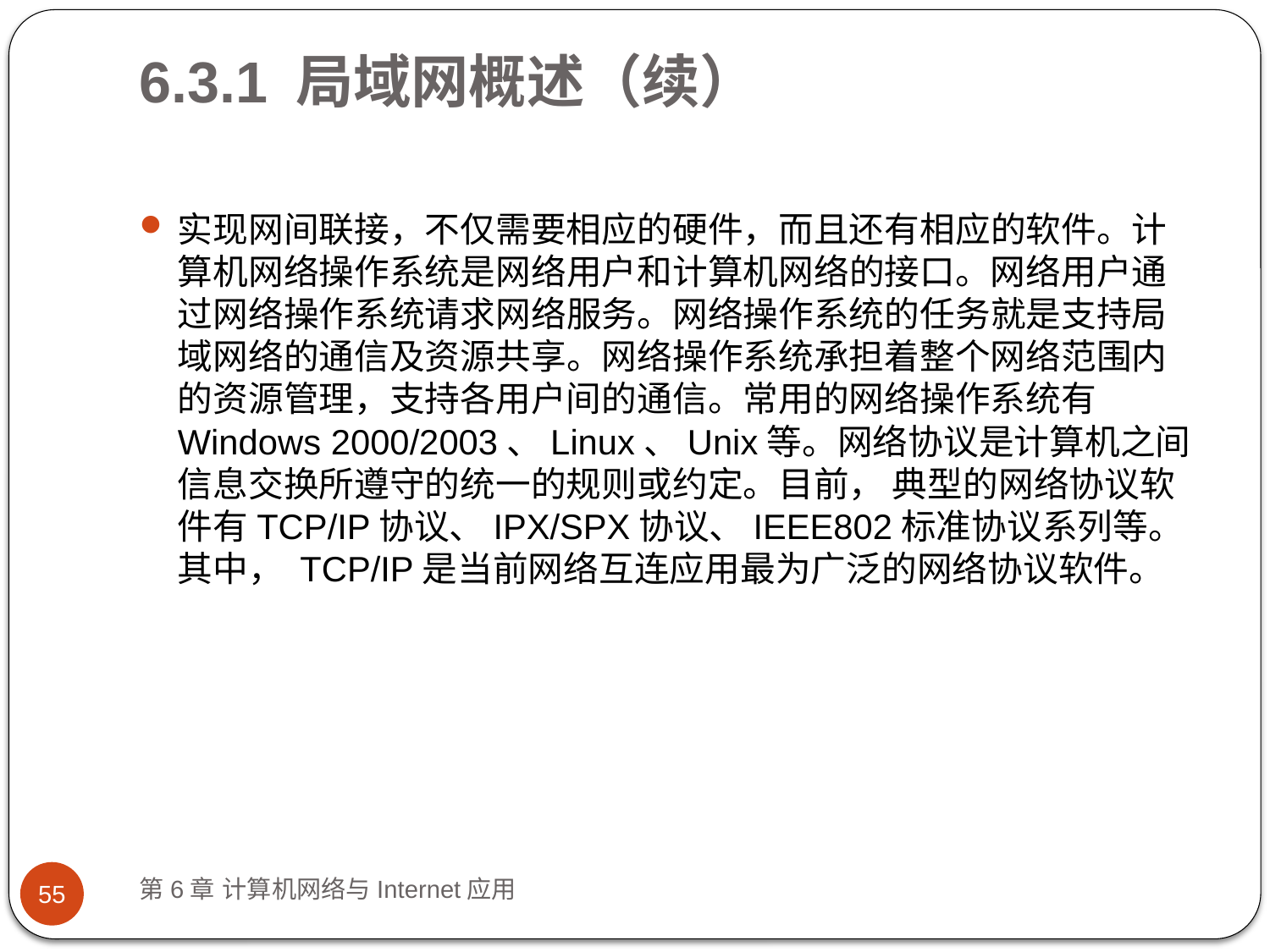

# 6.3.1 局域网概述（续）
实现网间联接，不仅需要相应的硬件，而且还有相应的软件。计算机网络操作系统是网络用户和计算机网络的接口。网络用户通过网络操作系统请求网络服务。网络操作系统的任务就是支持局域网络的通信及资源共享。网络操作系统承担着整个网络范围内的资源管理，支持各用户间的通信。常用的网络操作系统有Windows 2000/2003、Linux、Unix等。网络协议是计算机之间信息交换所遵守的统一的规则或约定。目前， 典型的网络协议软件有TCP/IP协议、IPX/SPX协议、IEEE802标准协议系列等。其中， TCP/IP是当前网络互连应用最为广泛的网络协议软件。

第6章 计算机网络与Internet应用
55